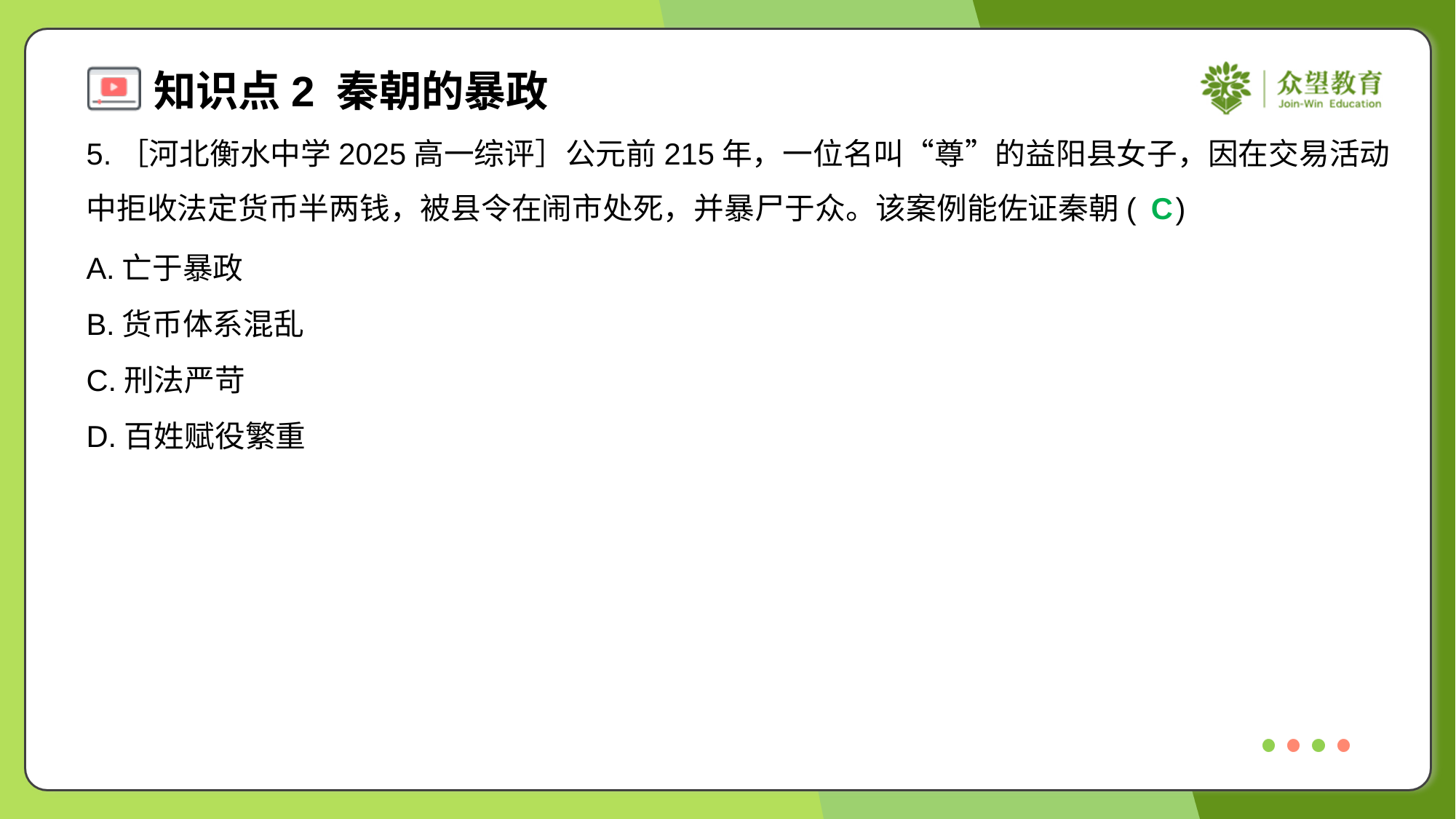

5.［河北衡水中学2025高一综评］公元前215年，一位名叫“尊”的益阳县女子，因在交易活动
中拒收法定货币半两钱，被县令在闹市处死，并暴尸于众。该案例能佐证秦朝(     )
C
A.亡于暴政
B.货币体系混乱
C.刑法严苛
D.百姓赋役繁重